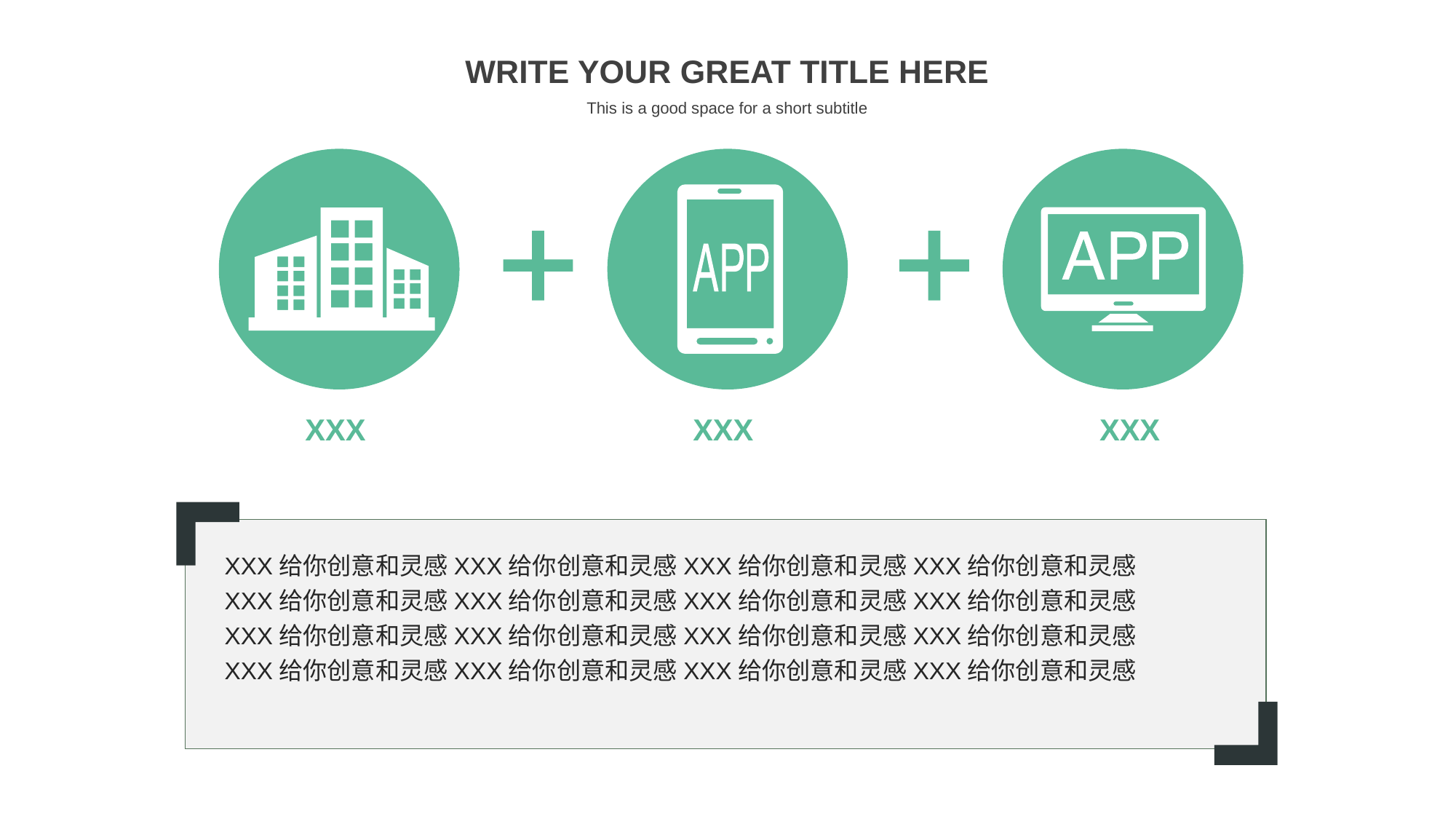

WRITE YOUR GREAT TITLE HERE
This is a good space for a short subtitle

XXX
XXX
XXX

XXX给你创意和灵感XXX给你创意和灵感XXX给你创意和灵感XXX给你创意和灵感
XXX给你创意和灵感XXX给你创意和灵感XXX给你创意和灵感XXX给你创意和灵感
XXX给你创意和灵感XXX给你创意和灵感XXX给你创意和灵感XXX给你创意和灵感
XXX给你创意和灵感XXX给你创意和灵感XXX给你创意和灵感XXX给你创意和灵感